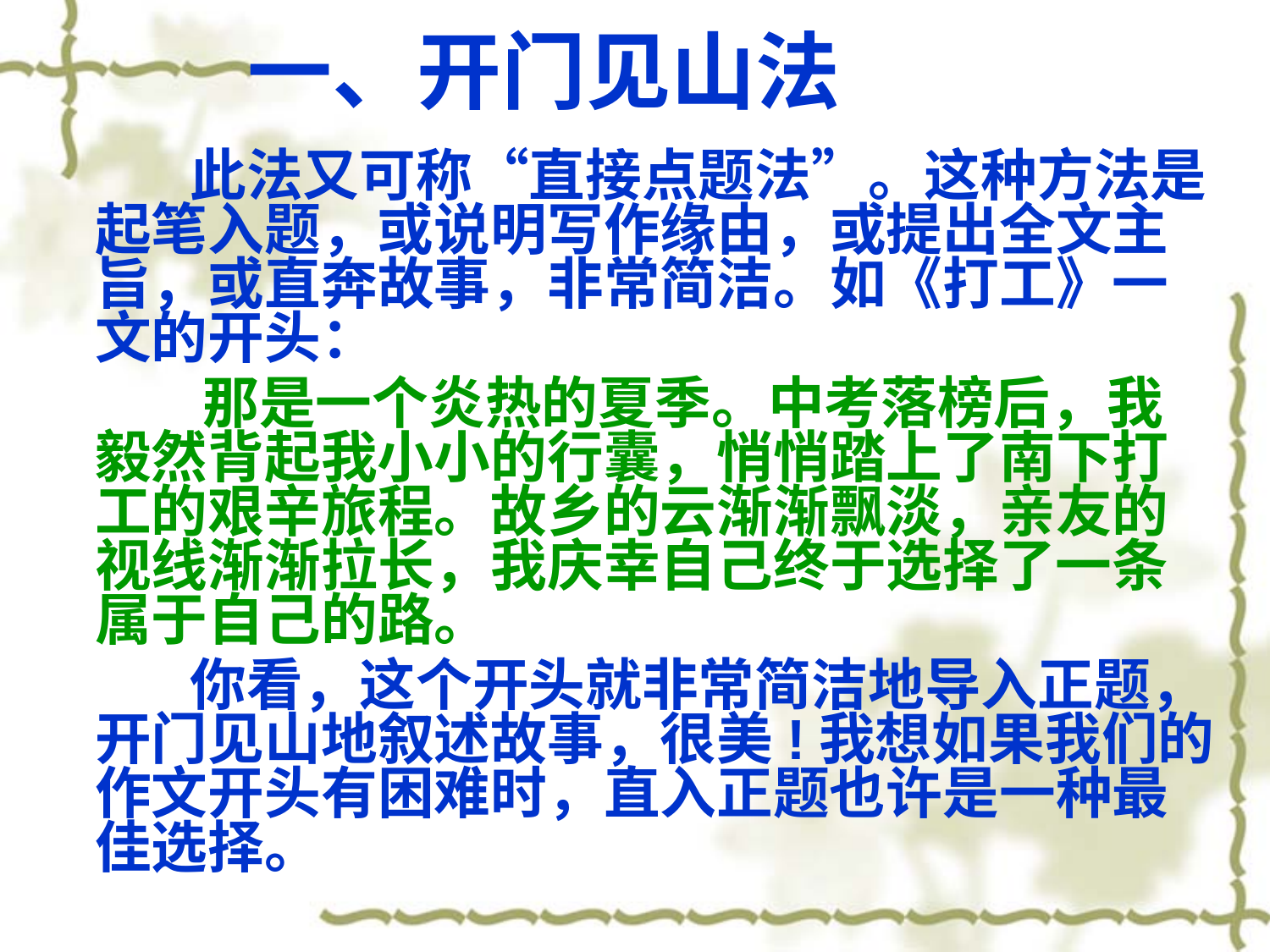

一、开门见山法
          此法又可称“直接点题法”。这种方法是起笔入题，或说明写作缘由，或提出全文主旨，或直奔故事，非常简洁。如《打工》一文的开头：
           那是一个炎热的夏季。中考落榜后，我毅然背起我小小的行囊，悄悄踏上了南下打工的艰辛旅程。故乡的云渐渐飘淡，亲友的视线渐渐拉长，我庆幸自己终于选择了一条属于自己的路。
          你看，这个开头就非常简洁地导入正题，开门见山地叙述故事，很美!我想如果我们的作文开头有困难时，直入正题也许是一种最佳选择。
195